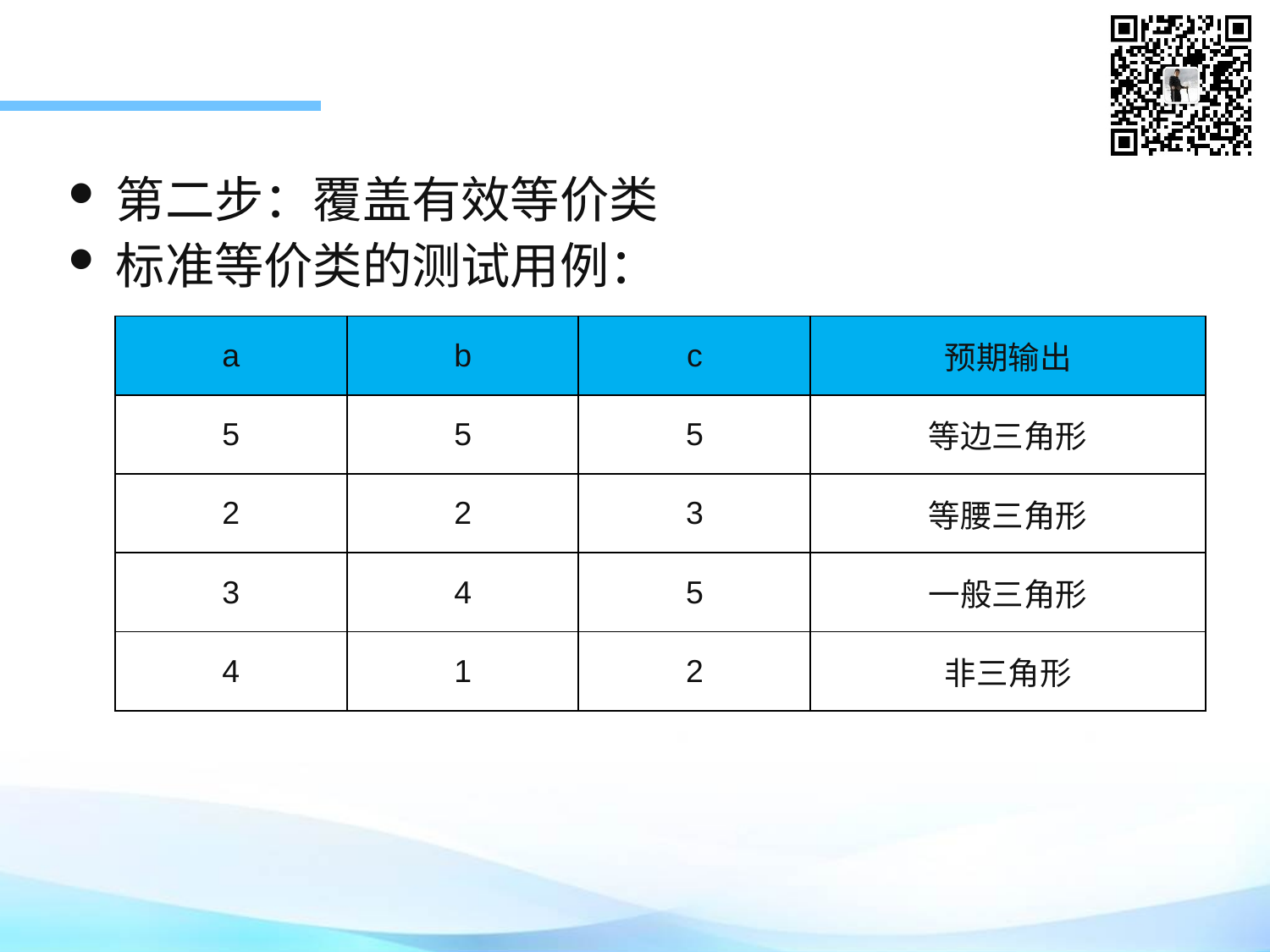

第二步：覆盖有效等价类
标准等价类的测试用例：

| a | b | c | 预期输出 |
| --- | --- | --- | --- |
| 5 | 5 | 5 | 等边三角形 |
| 2 | 2 | 3 | 等腰三角形 |
| 3 | 4 | 5 | 一般三角形 |
| 4 | 1 | 2 | 非三角形 |